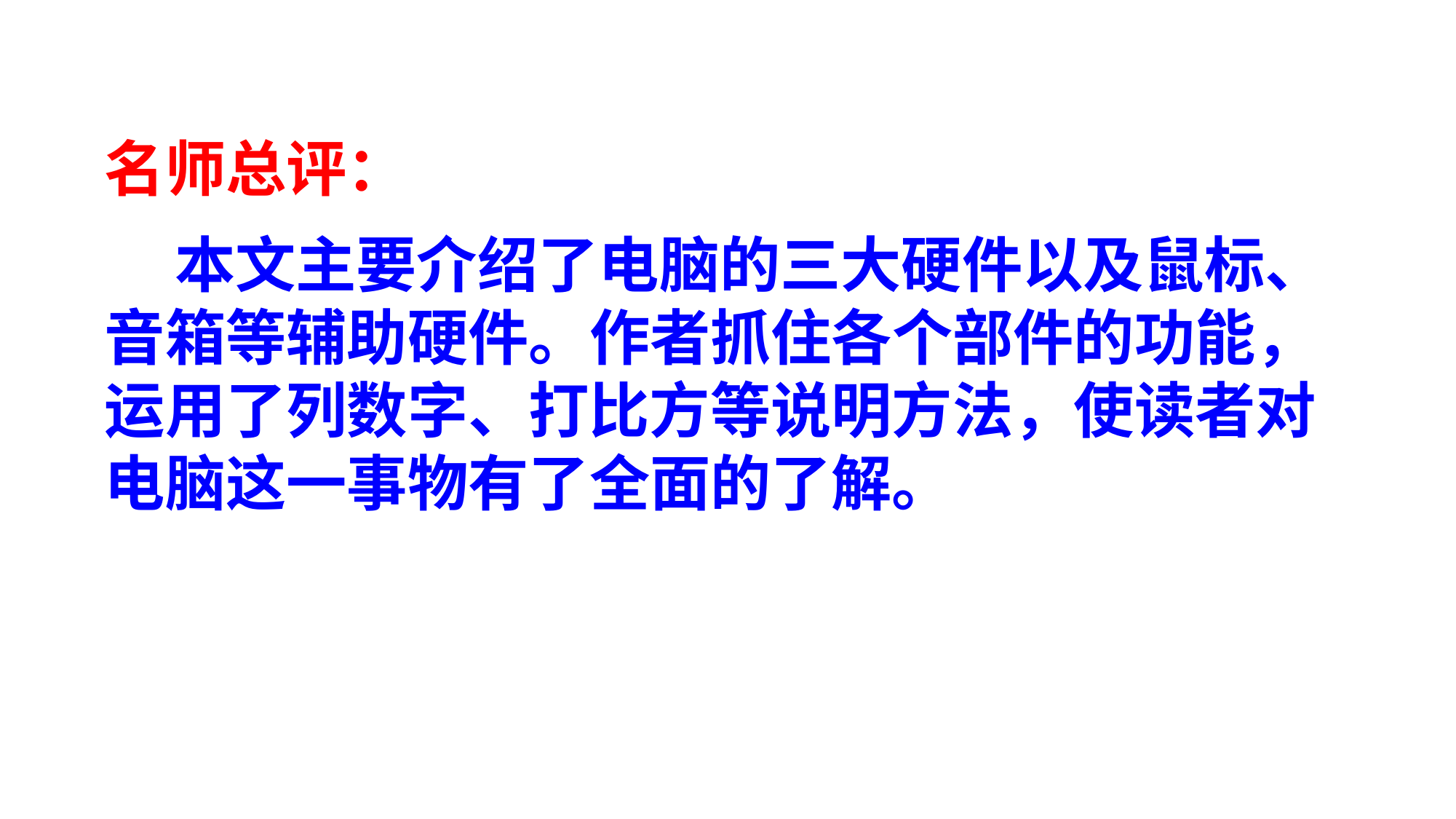

名师总评：
    本文主要介绍了电脑的三大硬件以及鼠标、音箱等辅助硬件。作者抓住各个部件的功能，运用了列数字、打比方等说明方法，使读者对电脑这一事物有了全面的了解。